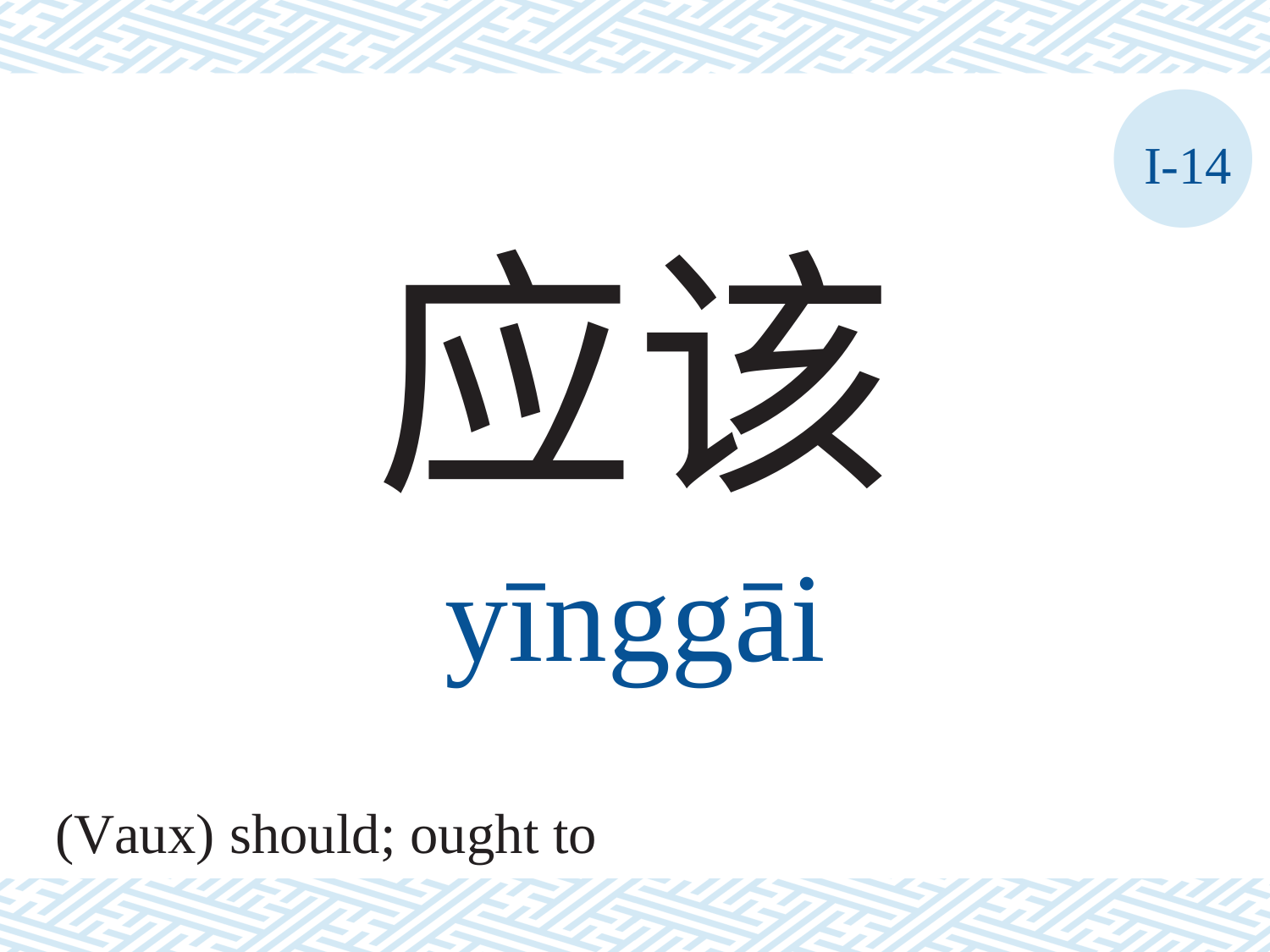

I-14
应该
yīnggāi
(Vaux) should; ought to